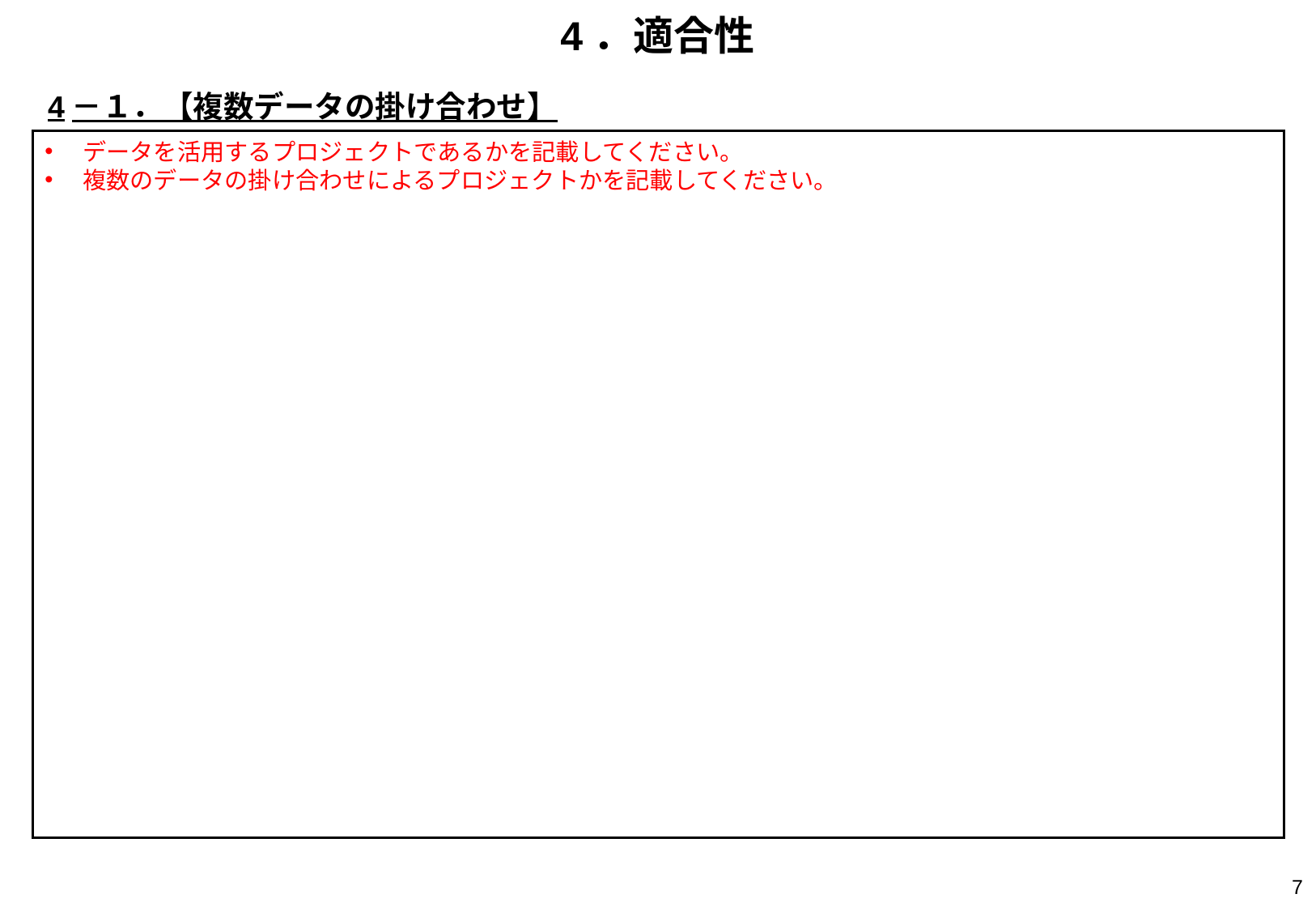

# 4．適合性
4－１．【複数データの掛け合わせ】
データを活用するプロジェクトであるかを記載してください。
複数のデータの掛け合わせによるプロジェクトかを記載してください。

7